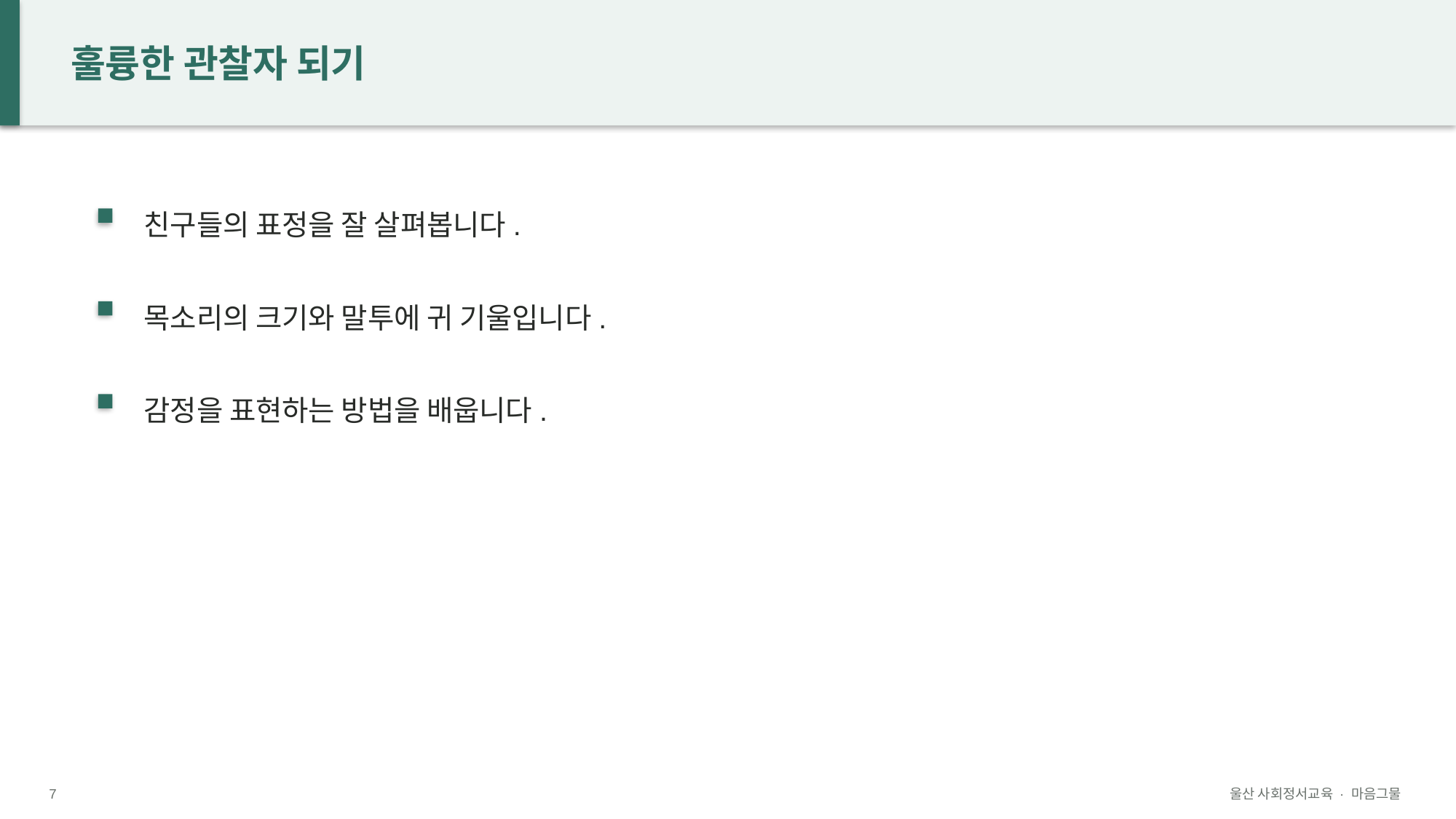

훌륭한 관찰자 되기
친구들의 표정을 잘 살펴봅니다.

목소리의 크기와 말투에 귀 기울입니다.

감정을 표현하는 방법을 배웁니다.

7
울산 사회정서교육 · 마음그물